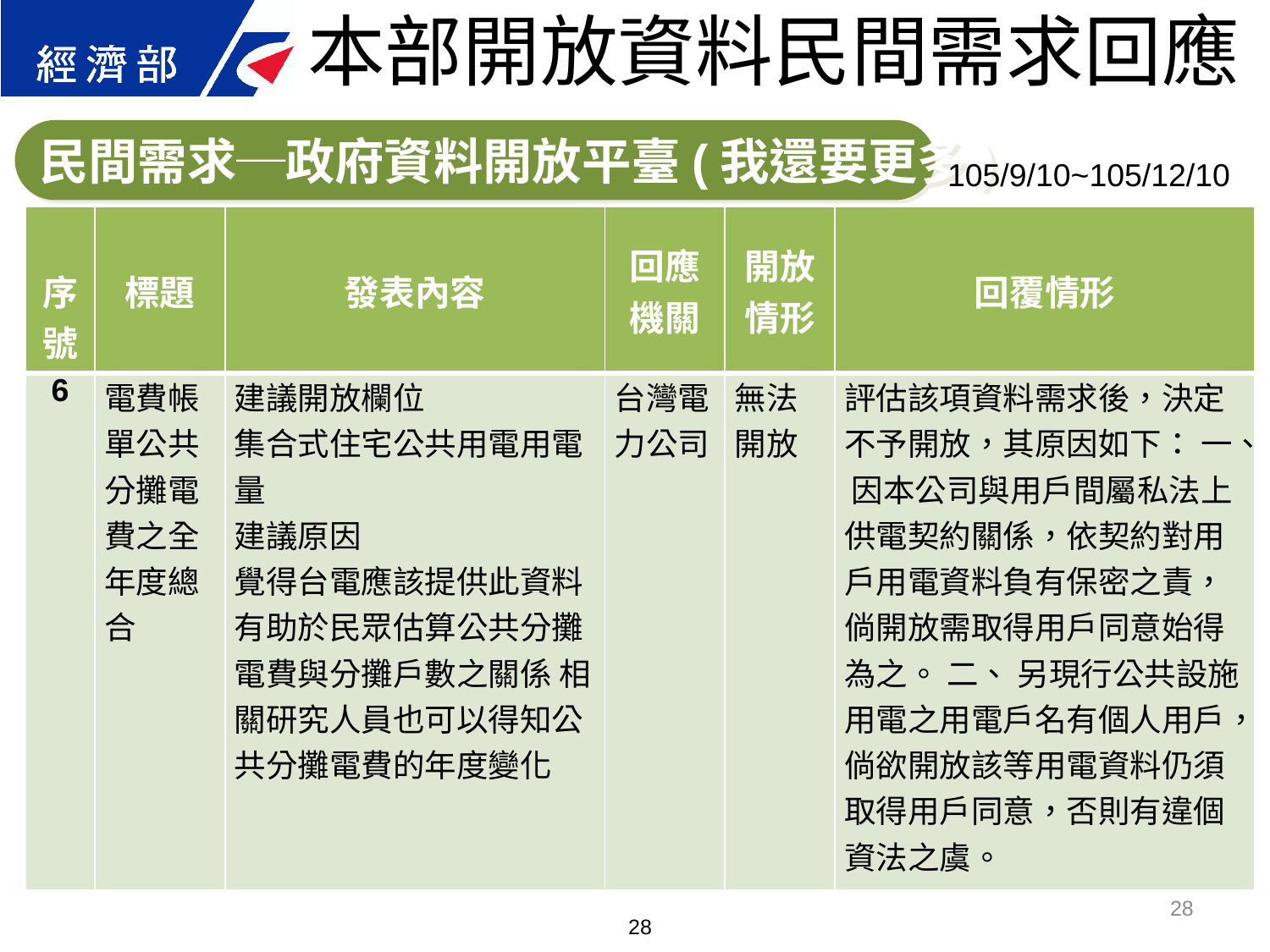

本部開放資料民間需求回應
民間需求─政府資料開放平臺(我還要更多)
105/9/10~105/12/10
| 序號 | 標題 | 發表內容 | 回應 機關 | 開放 情形 | 回覆情形 |
| --- | --- | --- | --- | --- | --- |
| 6 | 電費帳單公共分攤電費之全年度總合 | 建議開放欄位 集合式住宅公共用電用電量 建議原因 覺得台電應該提供此資料 有助於民眾估算公共分攤電費與分攤戶數之關係 相關研究人員也可以得知公共分攤電費的年度變化 | 台灣電力公司 | 無法開放 | 評估該項資料需求後，決定不予開放，其原因如下： 一、 因本公司與用戶間屬私法上供電契約關係，依契約對用戶用電資料負有保密之責，倘開放需取得用戶同意始得為之。 二、 另現行公共設施用電之用電戶名有個人用戶，倘欲開放該等用電資料仍須取得用戶同意，否則有違個資法之虞。 |
28
28